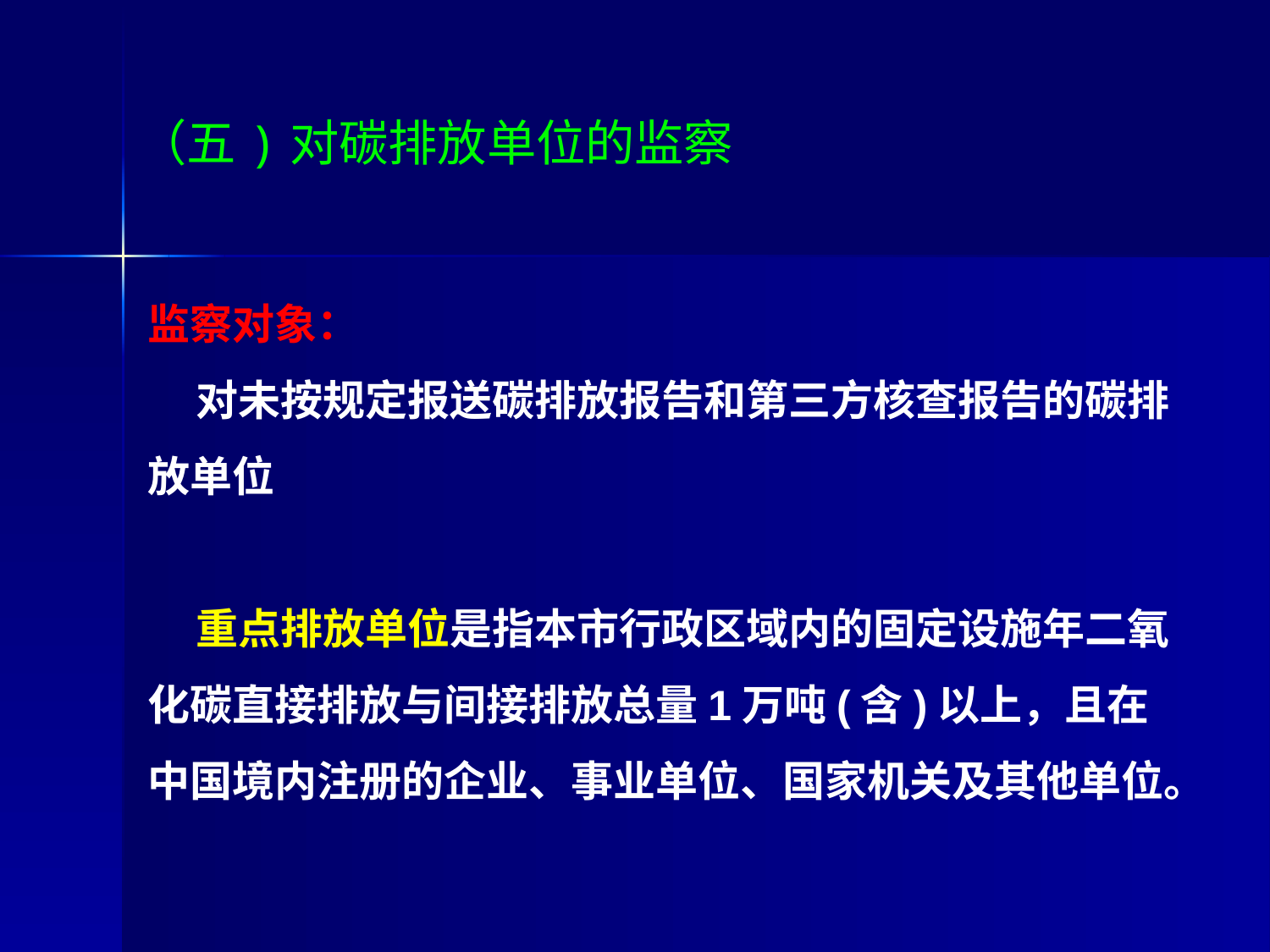

# （五)对碳排放单位的监察
监察对象：
    对未按规定报送碳排放报告和第三方核查报告的碳排放单位

    重点排放单位是指本市行政区域内的固定设施年二氧化碳直接排放与间接排放总量1万吨(含)以上，且在中国境内注册的企业、事业单位、国家机关及其他单位。